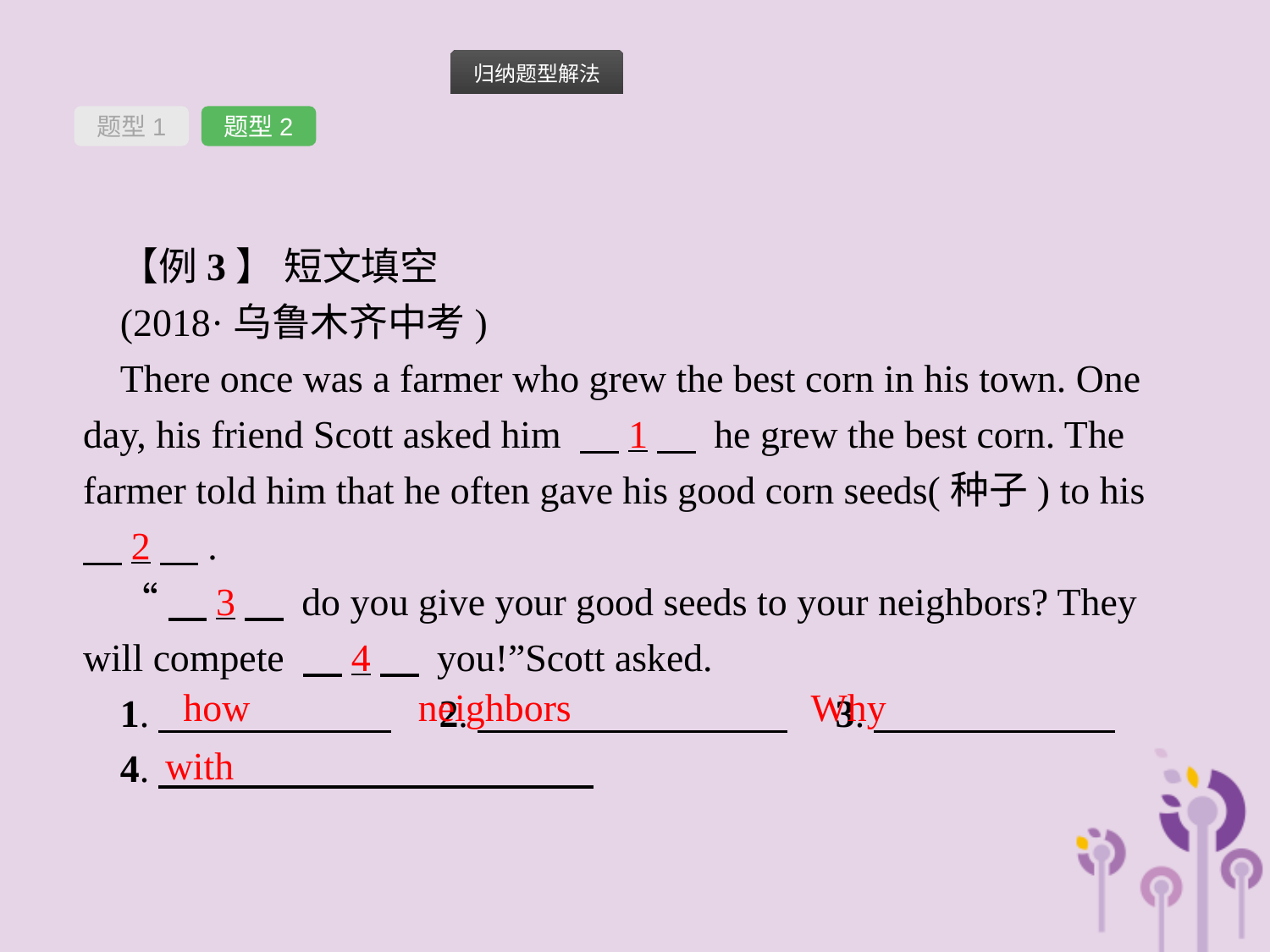

题型1
题型2
【例3】 短文填空
(2018·乌鲁木齐中考)
There once was a farmer who grew the best corn in his town. One day, his friend Scott asked him 　1　 he grew the best corn. The farmer told him that he often gave his good corn seeds(种子) to his 　2　.
“　3　 do you give your good seeds to your neighbors? They will compete 　4　 you!”Scott asked.
1.　　　　　　　2.　　　　　　　　　3.
4.

how
neighbors
Why
with